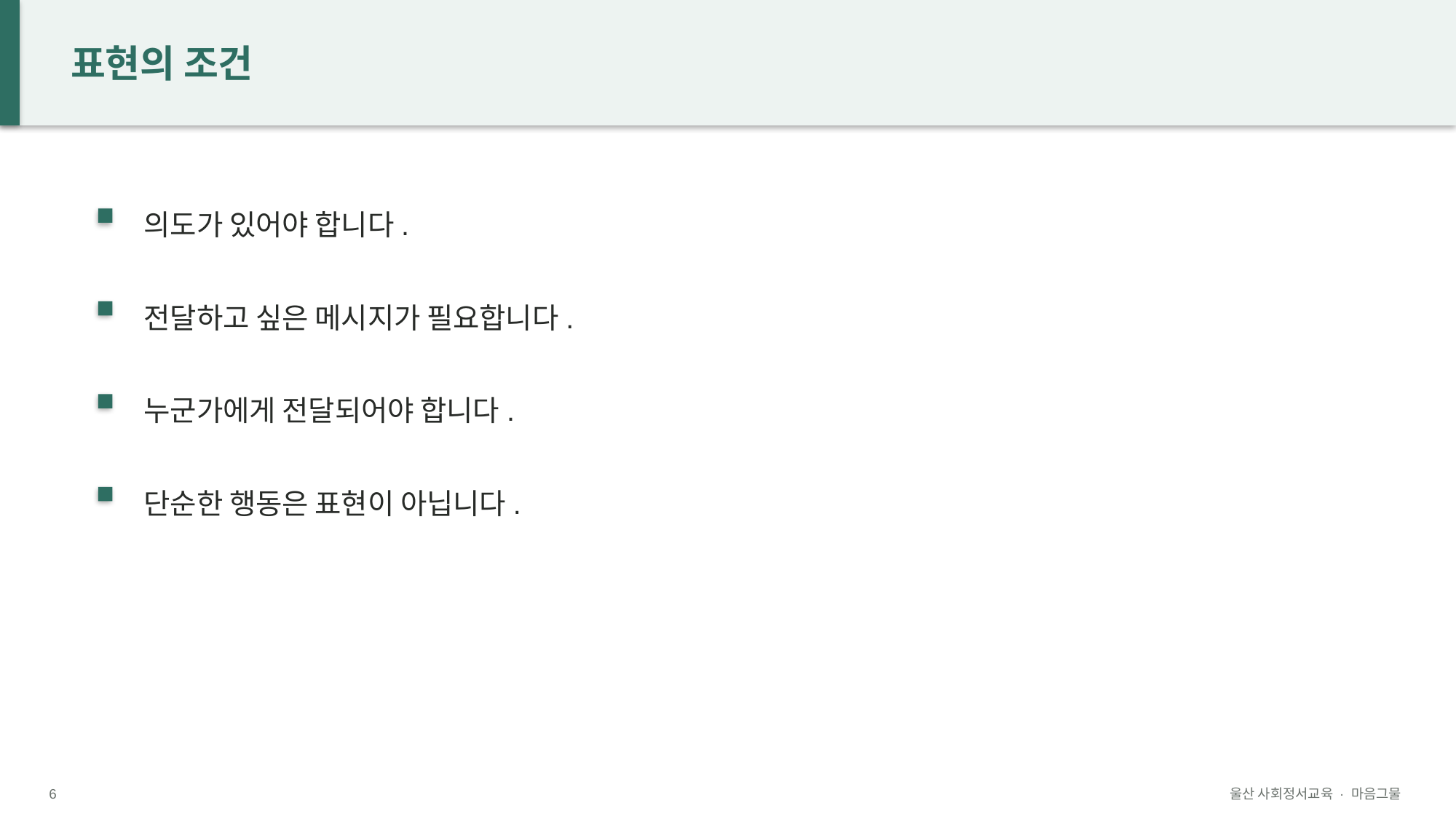

표현의 조건
의도가 있어야 합니다.

전달하고 싶은 메시지가 필요합니다.

누군가에게 전달되어야 합니다.

단순한 행동은 표현이 아닙니다.

6
울산 사회정서교육 · 마음그물